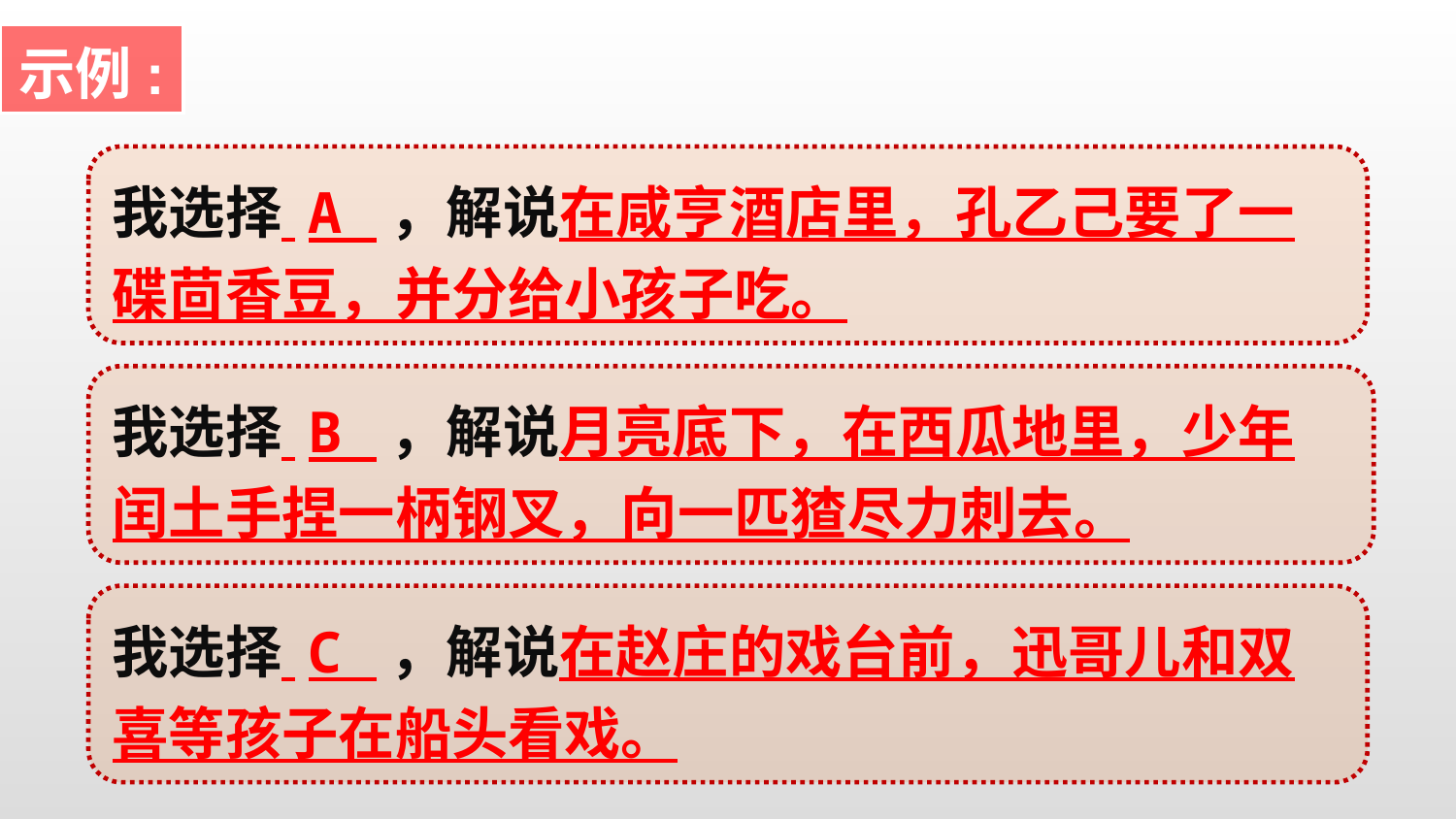

示例:
我选择 A ，解说在咸亨酒店里，孔乙己要了一碟茴香豆，并分给小孩子吃。
我选择 B ，解说月亮底下，在西瓜地里，少年闰土手捏一柄钢叉，向一匹猹尽力刺去。
我选择 C ，解说在赵庄的戏台前，迅哥儿和双喜等孩子在船头看戏。